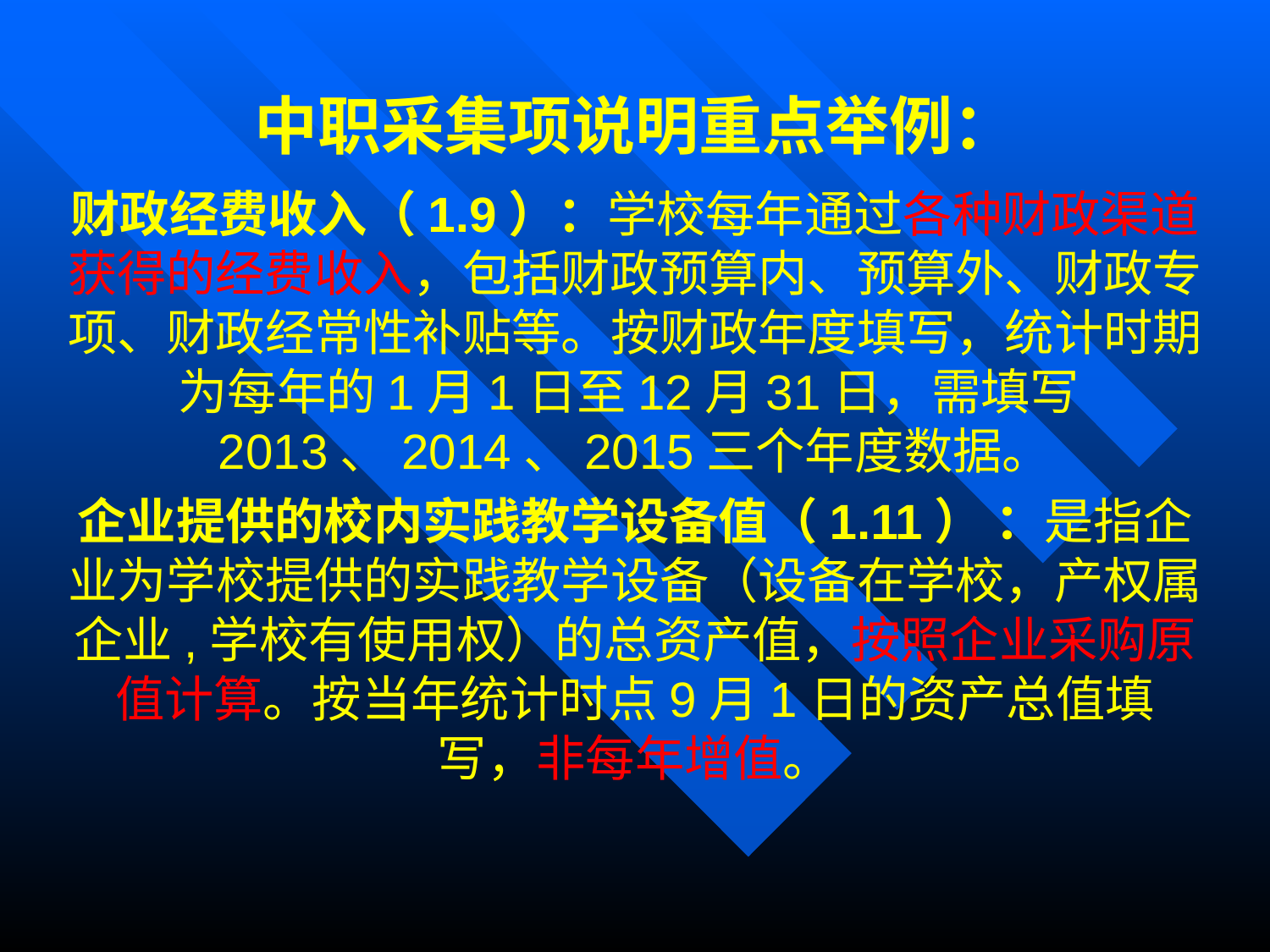

中职采集项说明重点举例：
财政经费收入（1.9）：学校每年通过各种财政渠道获得的经费收入，包括财政预算内、预算外、财政专项、财政经常性补贴等。按财政年度填写，统计时期为每年的1月1日至12月31日，需填写2013、2014、2015三个年度数据。
企业提供的校内实践教学设备值（1.11） ：是指企业为学校提供的实践教学设备（设备在学校，产权属企业,学校有使用权）的总资产值，按照企业采购原值计算。按当年统计时点9月1日的资产总值填写，非每年增值。